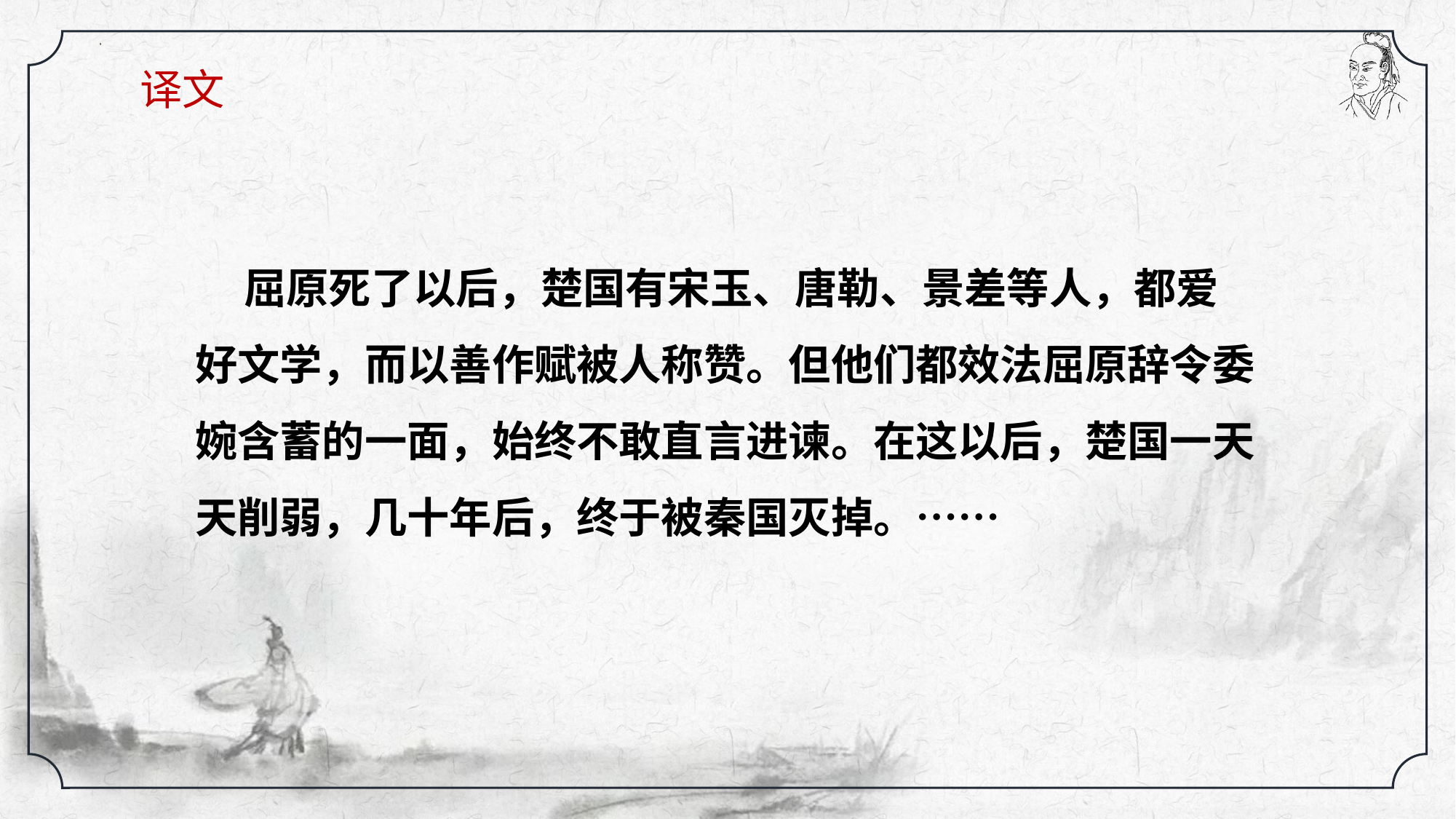

译文
政论文
    屈原死了以后，楚国有宋玉、唐勒、景差等人，都爱好文学，而以善作赋被人称赞。但他们都效法屈原辞令委婉含蓄的一面，始终不敢直言进谏。在这以后，楚国一天天削弱，几十年后，终于被秦国灭掉。……